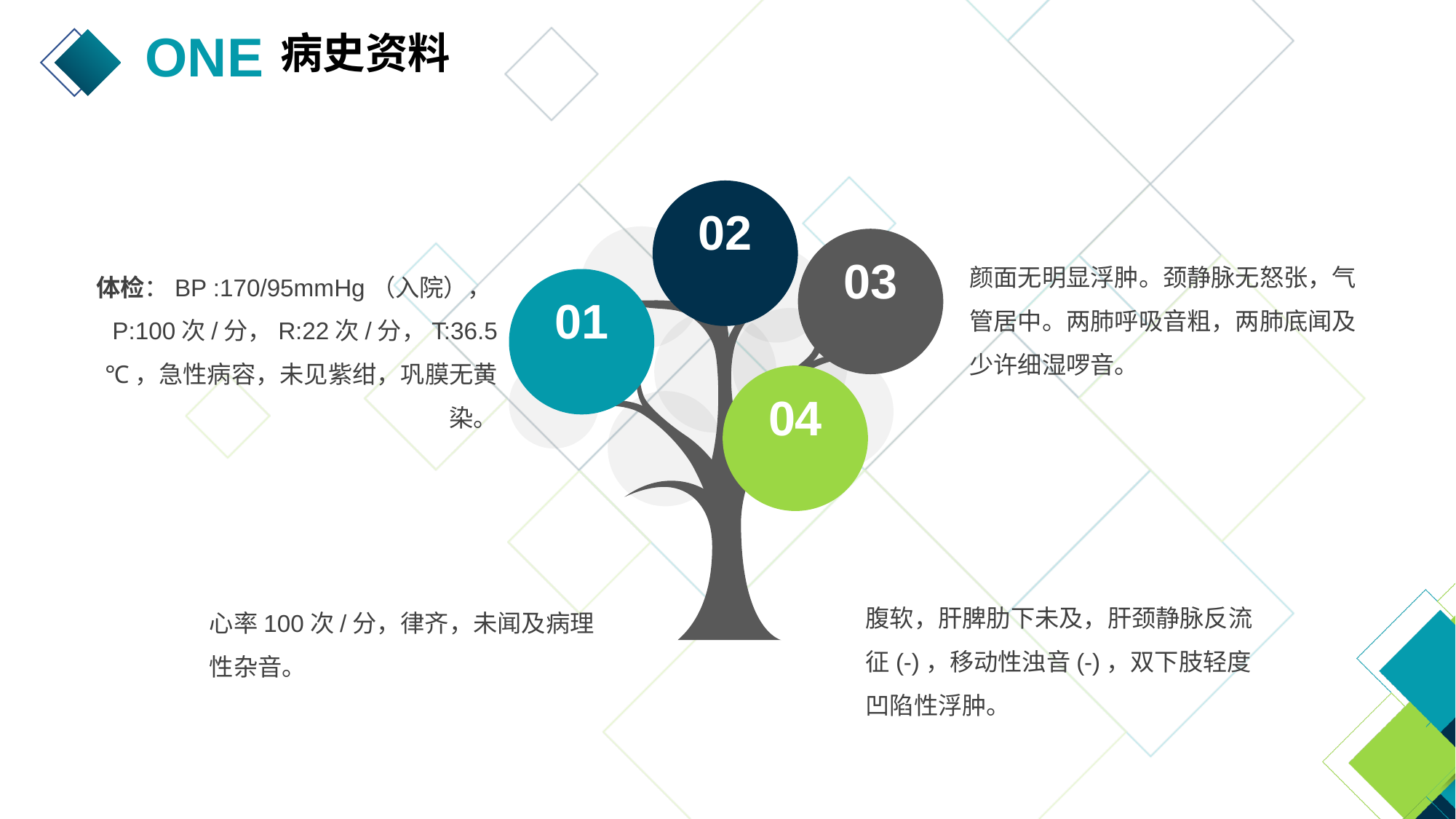

ONE
病史资料
02

03

颜面无明显浮肿。颈静脉无怒张，气管居中。两肺呼吸音粗，两肺底闻及少许细湿啰音。

体检：BP :170/95mmHg（入院），P:100次/分，R:22次/分，T:36.5℃，急性病容，未见紫绀，巩膜无黄染。
01

04

腹软，肝脾肋下未及，肝颈静脉反流征(-)，移动性浊音(-)，双下肢轻度凹陷性浮肿。
心率100次/分，律齐，未闻及病理性杂音。